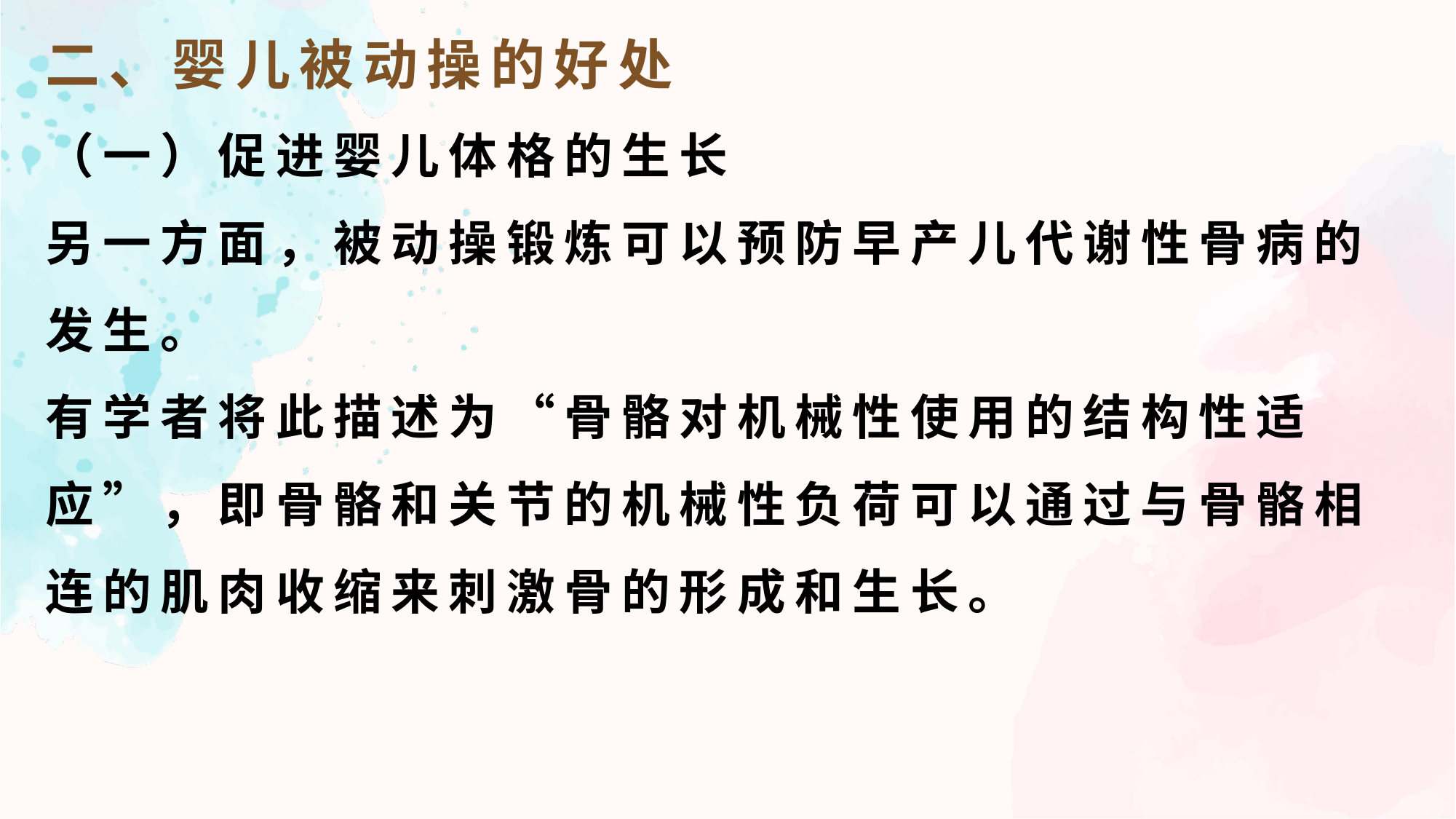

二、婴儿被动操的好处
（一）促进婴儿体格的生长
另一方面，被动操锻炼可以预防早产儿代谢性骨病的发生。
有学者将此描述为“骨骼对机械性使用的结构性适应”，即骨骼和关节的机械性负荷可以通过与骨骼相连的肌肉收缩来刺激骨的形成和生长。